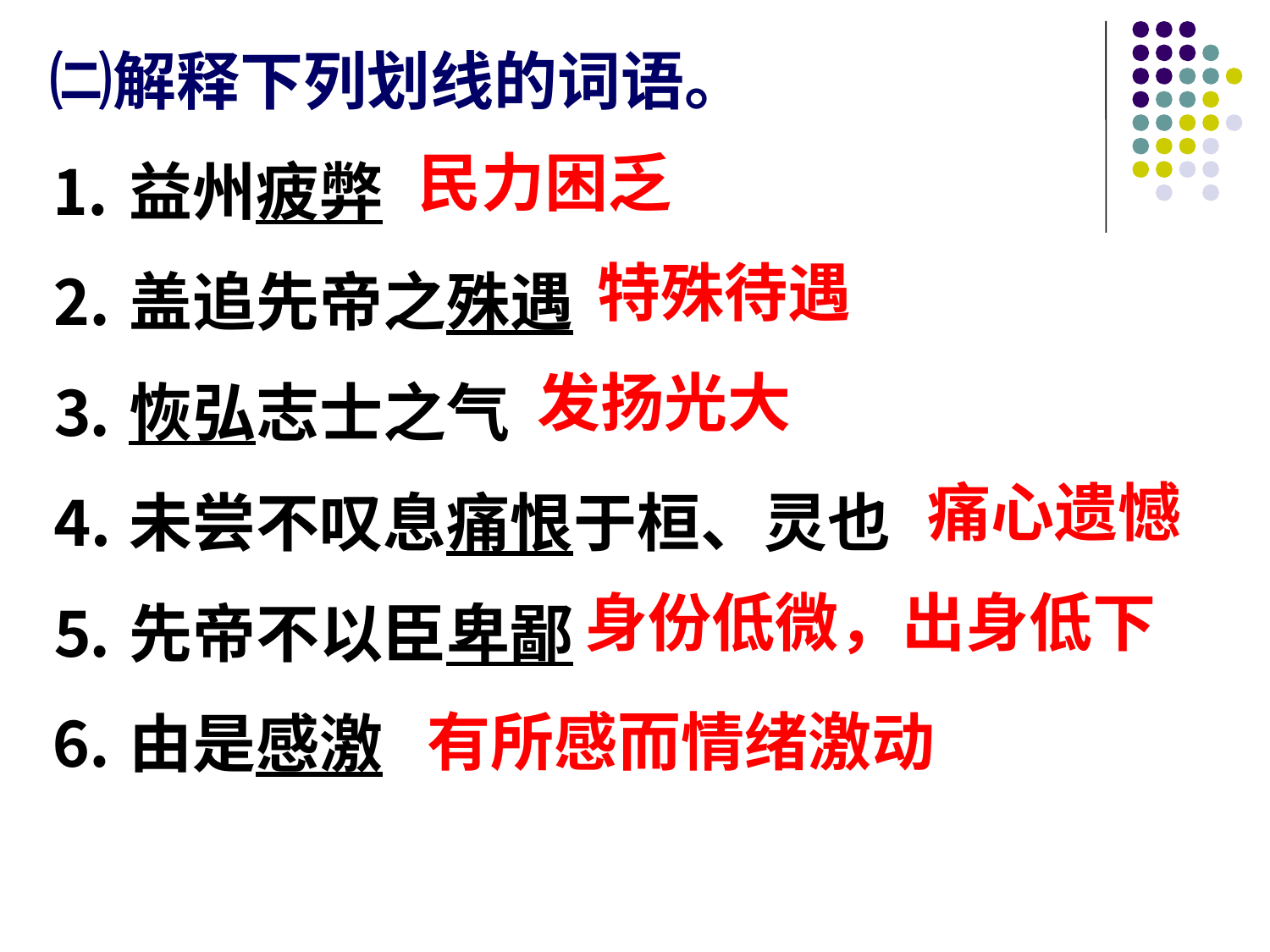

㈡解释下列划线的词语。
⒈益州疲弊
⒉盖追先帝之殊遇
⒊恢弘志士之气
⒋未尝不叹息痛恨于桓、灵也
⒌先帝不以臣卑鄙
⒍由是感激
民力困乏
特殊待遇
发扬光大
痛心遗憾
身份低微，出身低下
有所感而情绪激动